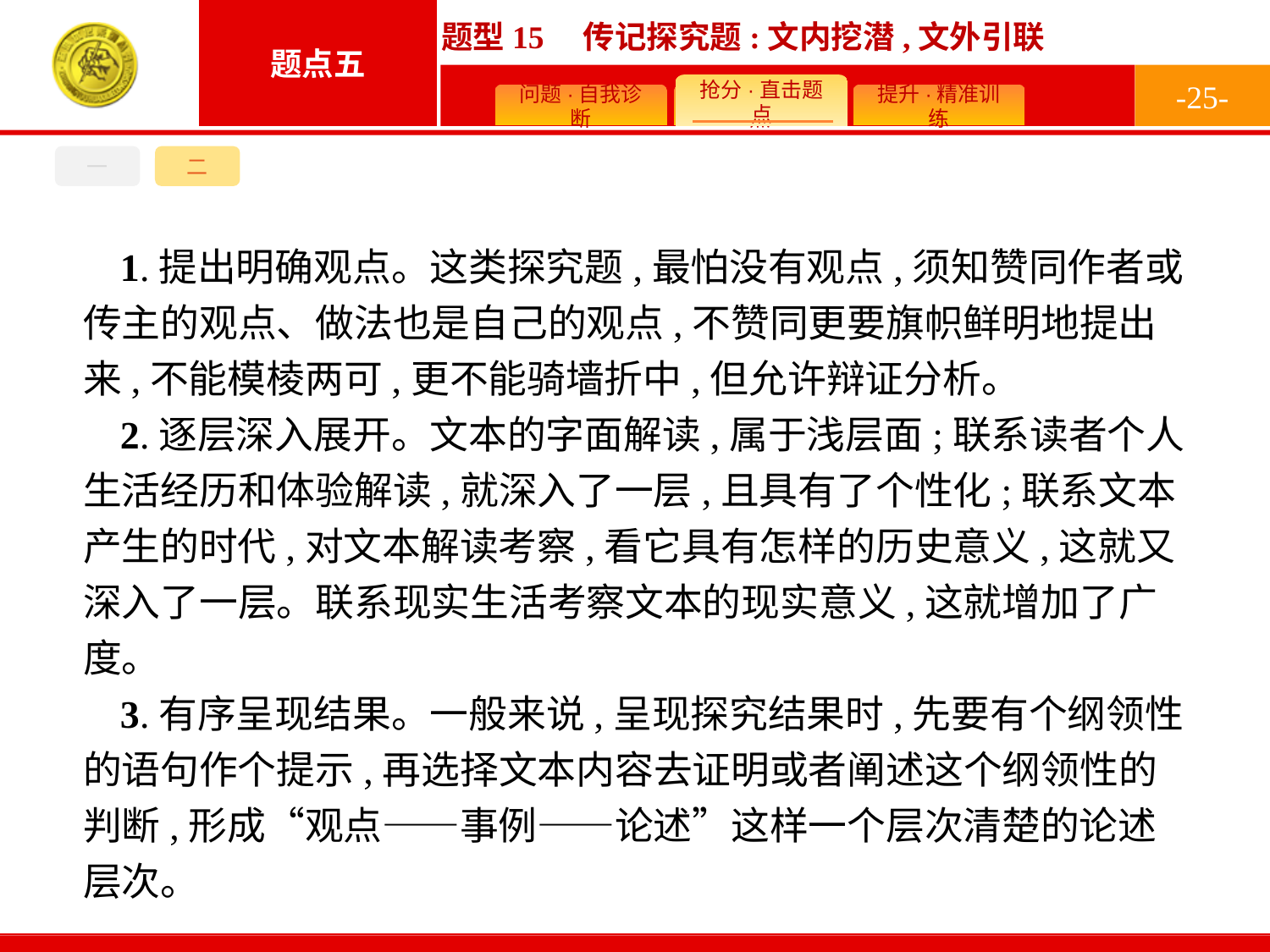

-25-
一
二
1.提出明确观点。这类探究题,最怕没有观点,须知赞同作者或传主的观点、做法也是自己的观点,不赞同更要旗帜鲜明地提出来,不能模棱两可,更不能骑墙折中,但允许辩证分析。
2.逐层深入展开。文本的字面解读,属于浅层面;联系读者个人生活经历和体验解读,就深入了一层,且具有了个性化;联系文本产生的时代,对文本解读考察,看它具有怎样的历史意义,这就又深入了一层。联系现实生活考察文本的现实意义,这就增加了广度。
3.有序呈现结果。一般来说,呈现探究结果时,先要有个纲领性的语句作个提示,再选择文本内容去证明或者阐述这个纲领性的判断,形成“观点——事例——论述”这样一个层次清楚的论述层次。